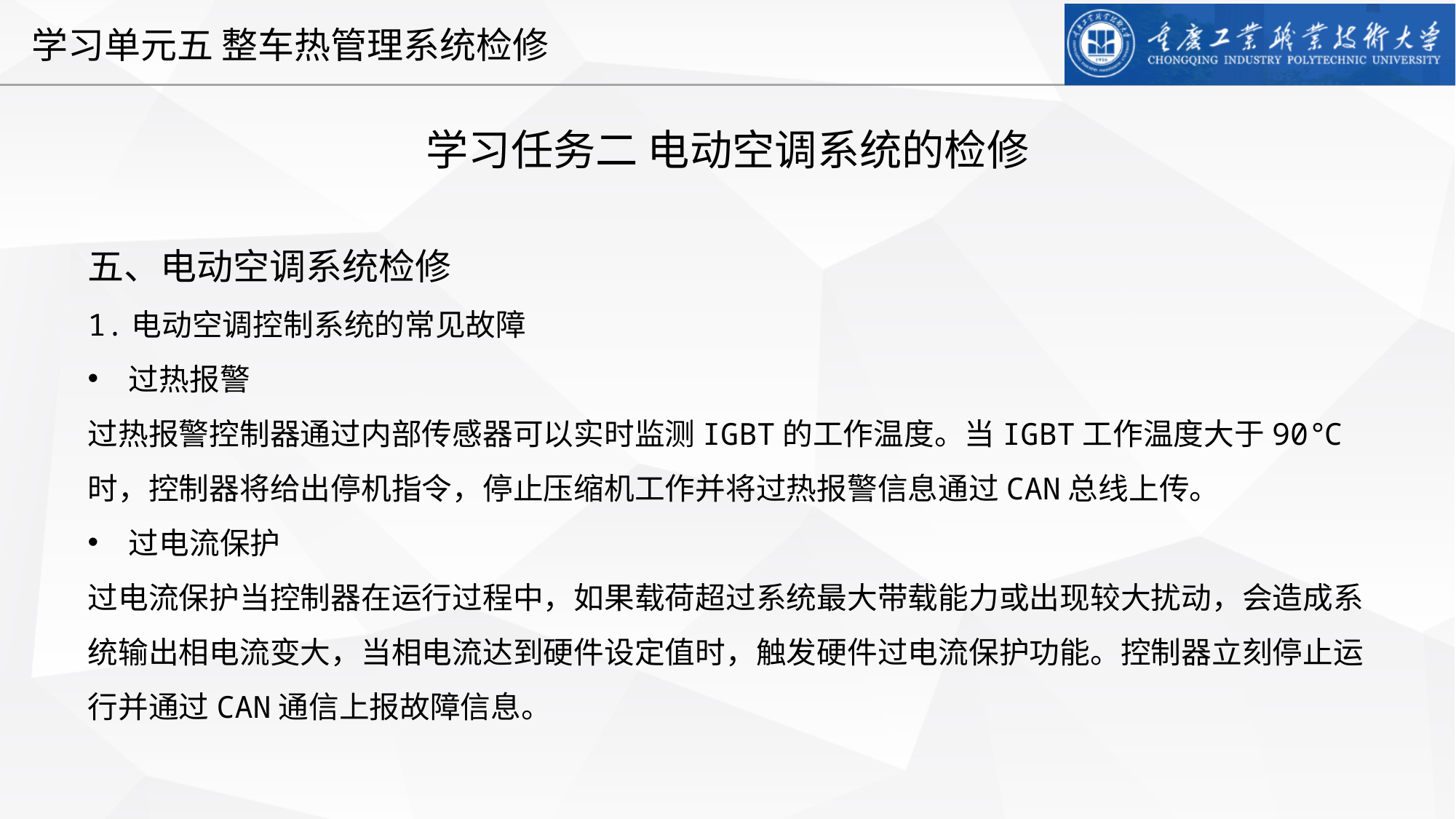

学习任务二 电动空调系统的检修
五、电动空调系统检修
1.电动空调控制系统的常见故障
过热报警
过热报警控制器通过内部传感器可以实时监测IGBT的工作温度。当IGBT工作温度大于90℃时，控制器将给出停机指令，停止压缩机工作并将过热报警信息通过CAN总线上传。
过电流保护
过电流保护当控制器在运行过程中，如果载荷超过系统最大带载能力或出现较大扰动，会造成系统输出相电流变大，当相电流达到硬件设定值时，触发硬件过电流保护功能。控制器立刻停止运行并通过CAN通信上报故障信息。